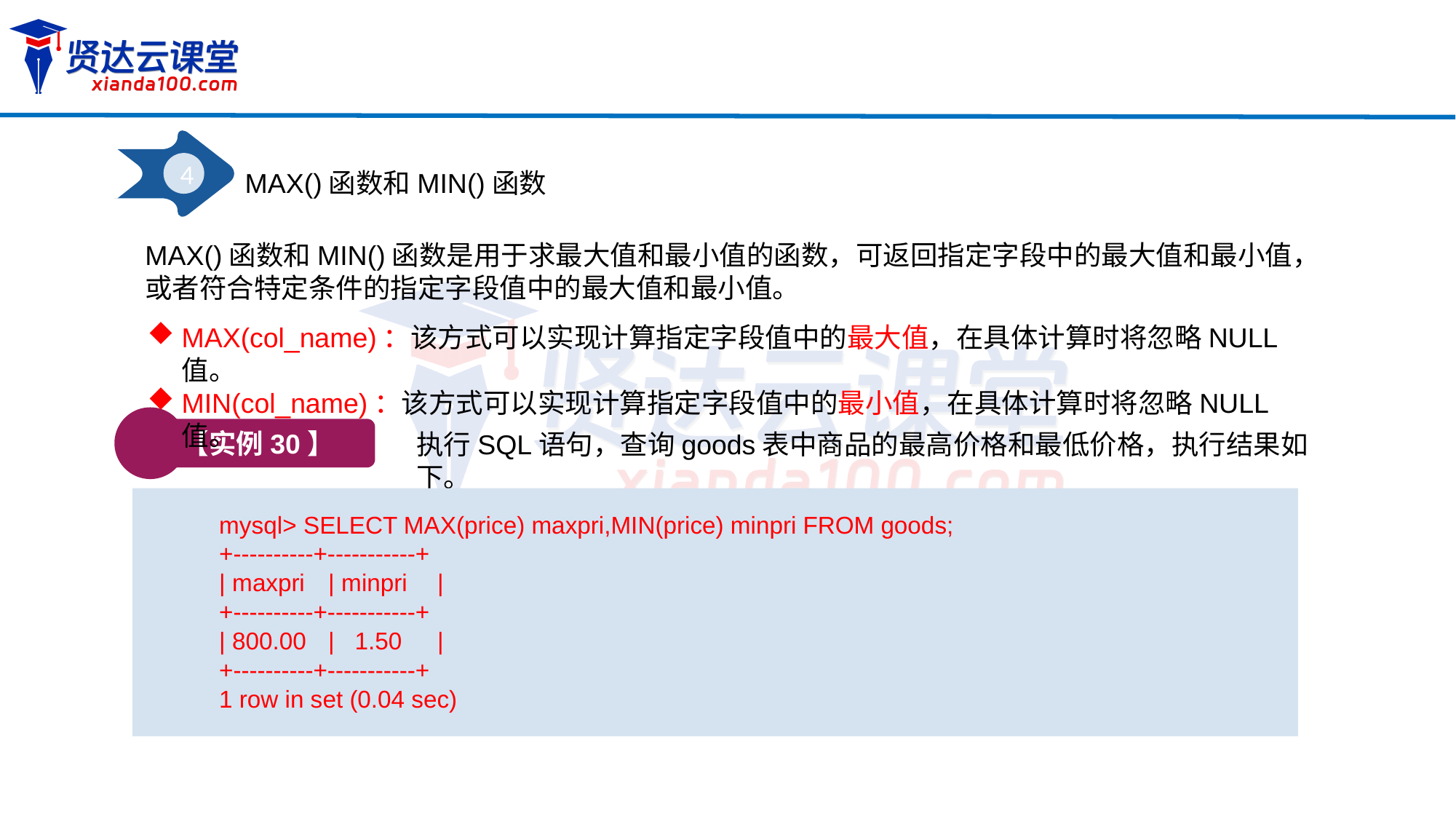

4
MAX()函数和MIN()函数
MAX()函数和MIN()函数是用于求最大值和最小值的函数，可返回指定字段中的最大值和最小值，
或者符合特定条件的指定字段值中的最大值和最小值。
MAX(col_name)：该方式可以实现计算指定字段值中的最大值，在具体计算时将忽略NULL值。
MIN(col_name)：该方式可以实现计算指定字段值中的最小值，在具体计算时将忽略NULL值。

【实例30】
执行SQL语句，查询goods表中商品的最高价格和最低价格，执行结果如下。

mysql> SELECT MAX(price) maxpri,MIN(price) minpri FROM goods;
+----------+-----------+
| maxpri	| minpri	|
+----------+-----------+
| 800.00	|   1.50	|
+----------+-----------+
1 row in set (0.04 sec)